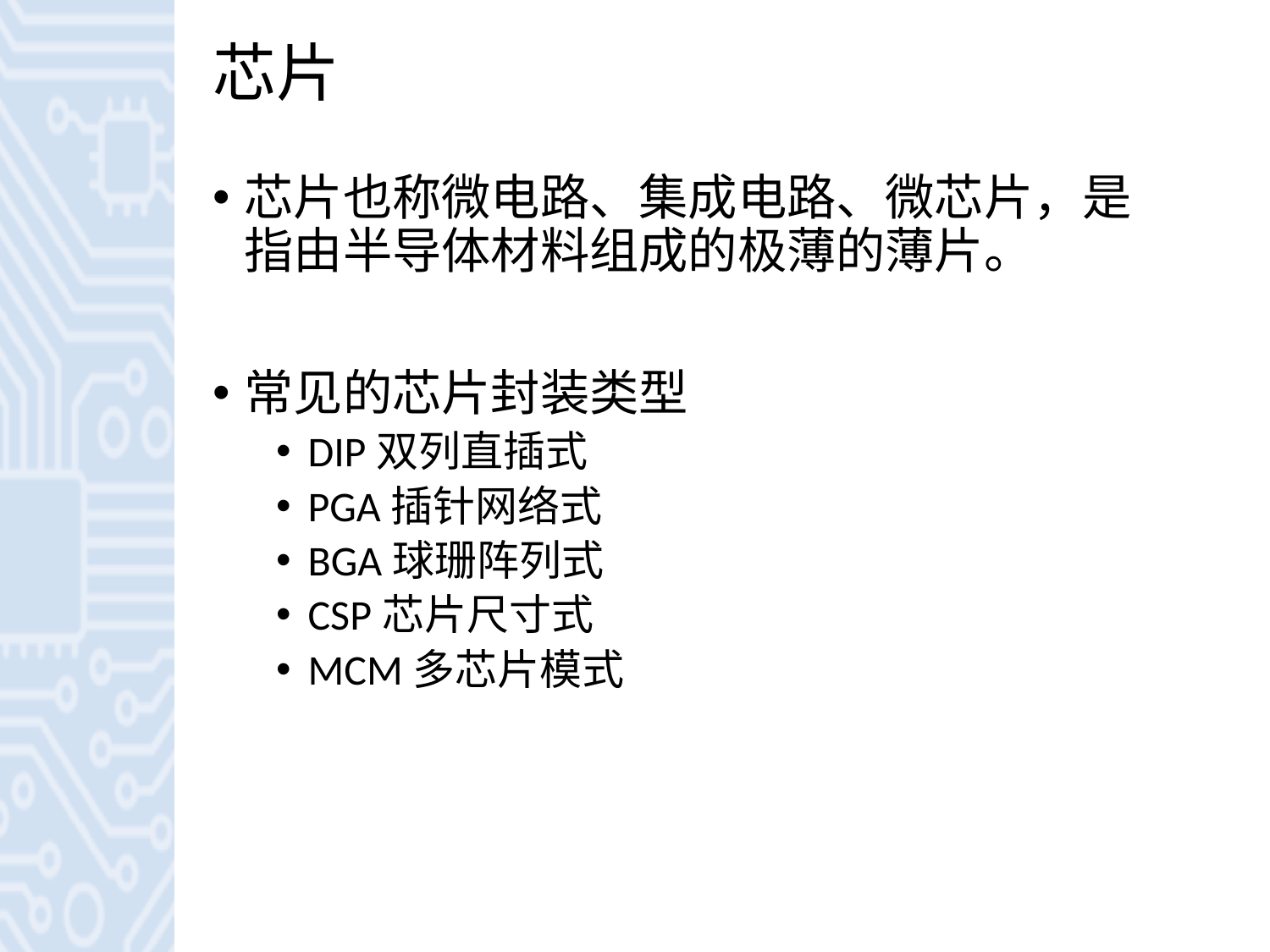

# 芯片
芯片也称微电路、集成电路、微芯片，是指由半导体材料组成的极薄的薄片。

常见的芯片封装类型
DIP双列直插式
PGA插针网络式
BGA球珊阵列式
CSP芯片尺寸式
MCM多芯片模式